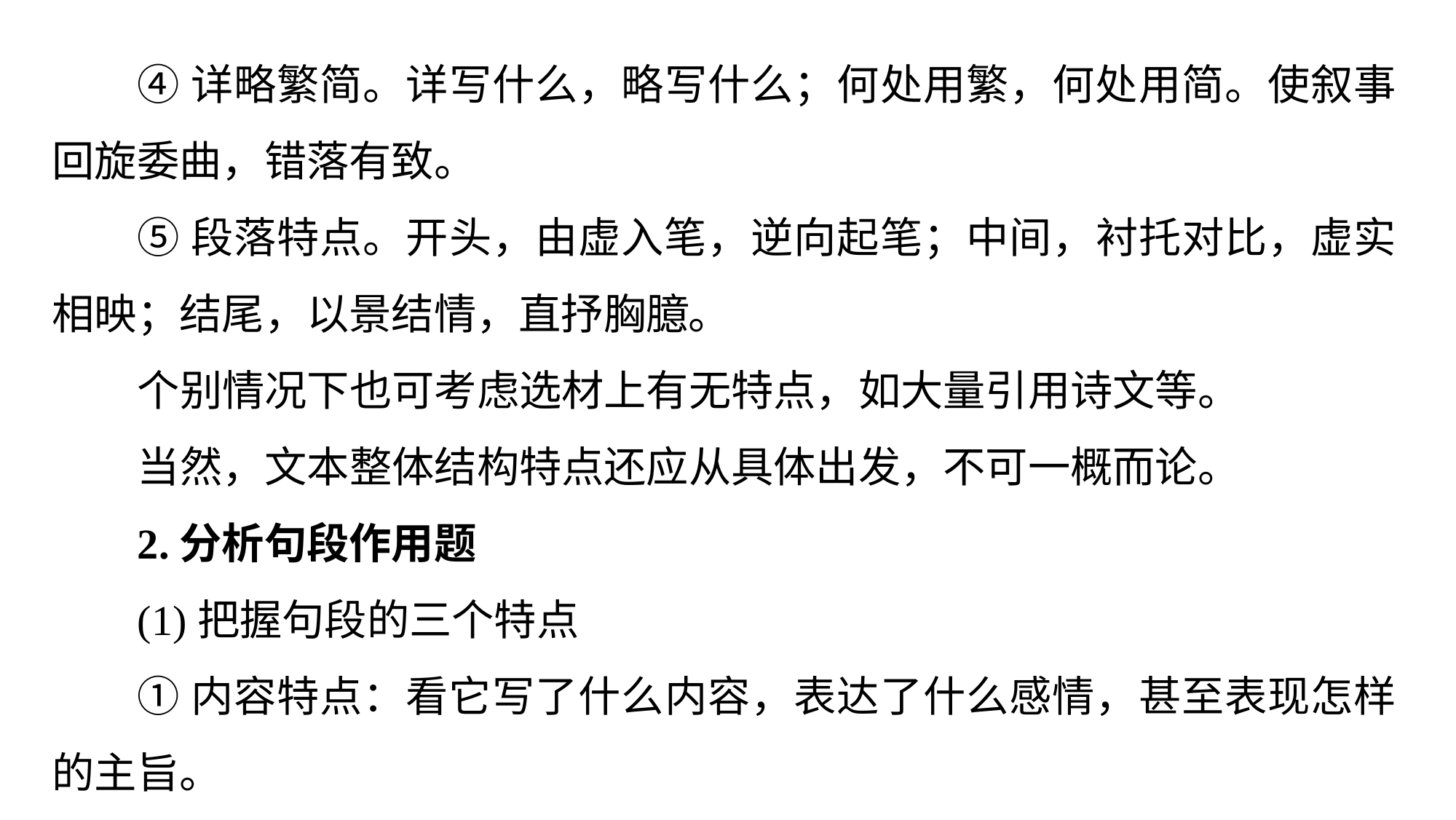

④详略繁简。详写什么，略写什么；何处用繁，何处用简。使叙事回旋委曲，错落有致。
⑤段落特点。开头，由虚入笔，逆向起笔；中间，衬托对比，虚实相映；结尾，以景结情，直抒胸臆。
个别情况下也可考虑选材上有无特点，如大量引用诗文等。
当然，文本整体结构特点还应从具体出发，不可一概而论。
2.分析句段作用题
(1)把握句段的三个特点
①内容特点：看它写了什么内容，表达了什么感情，甚至表现怎样的主旨。